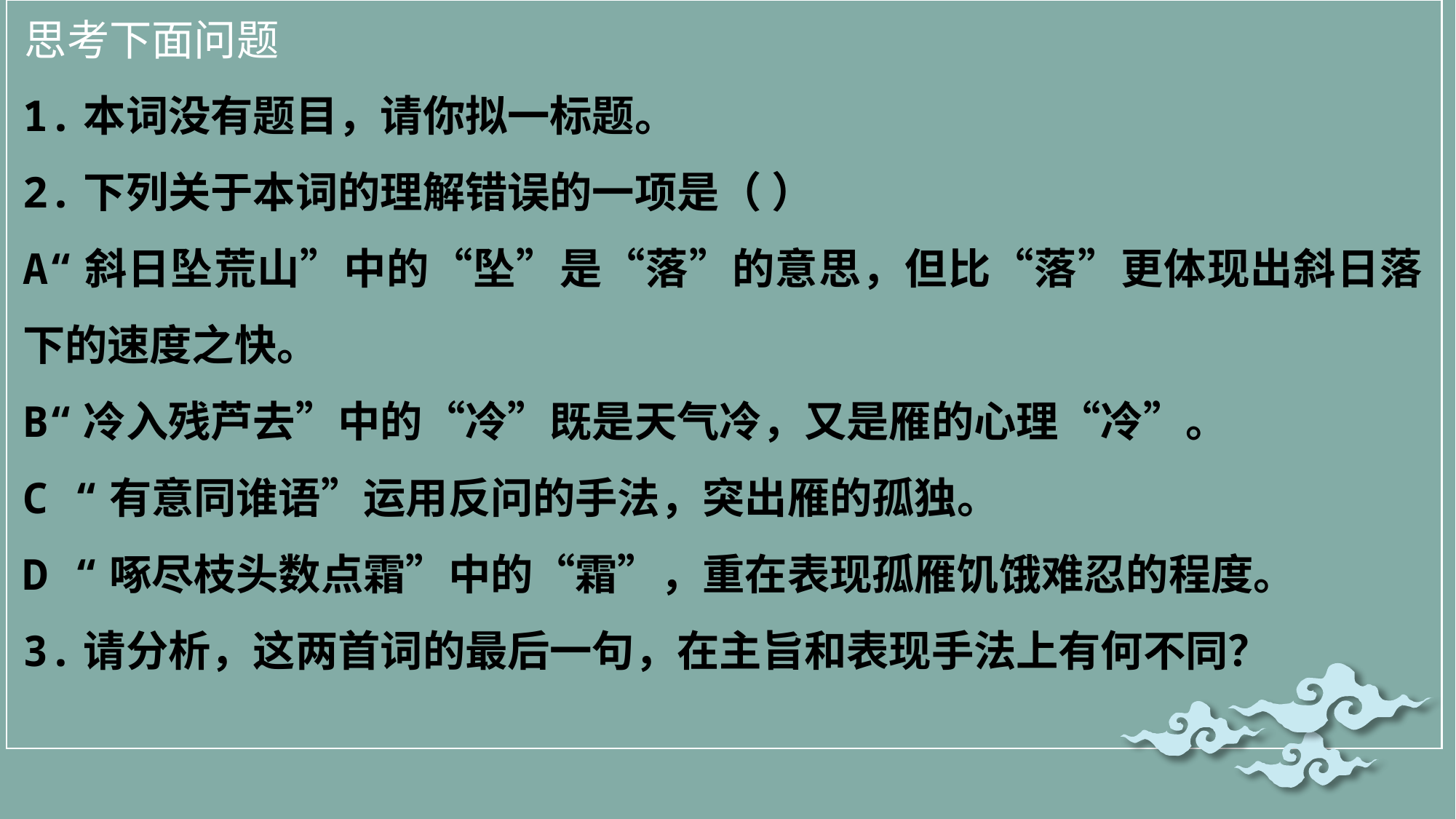

思考下面问题
1.本词没有题目，请你拟一标题。
2.下列关于本词的理解错误的一项是（ ）
A“斜日坠荒山”中的“坠”是“落”的意思，但比“落”更体现出斜日落下的速度之快。
B“冷入残芦去”中的“冷”既是天气冷，又是雁的心理“冷”。
C “有意同谁语”运用反问的手法，突出雁的孤独。
D “啄尽枝头数点霜”中的“霜”，重在表现孤雁饥饿难忍的程度。
3.请分析，这两首词的最后一句，在主旨和表现手法上有何不同？